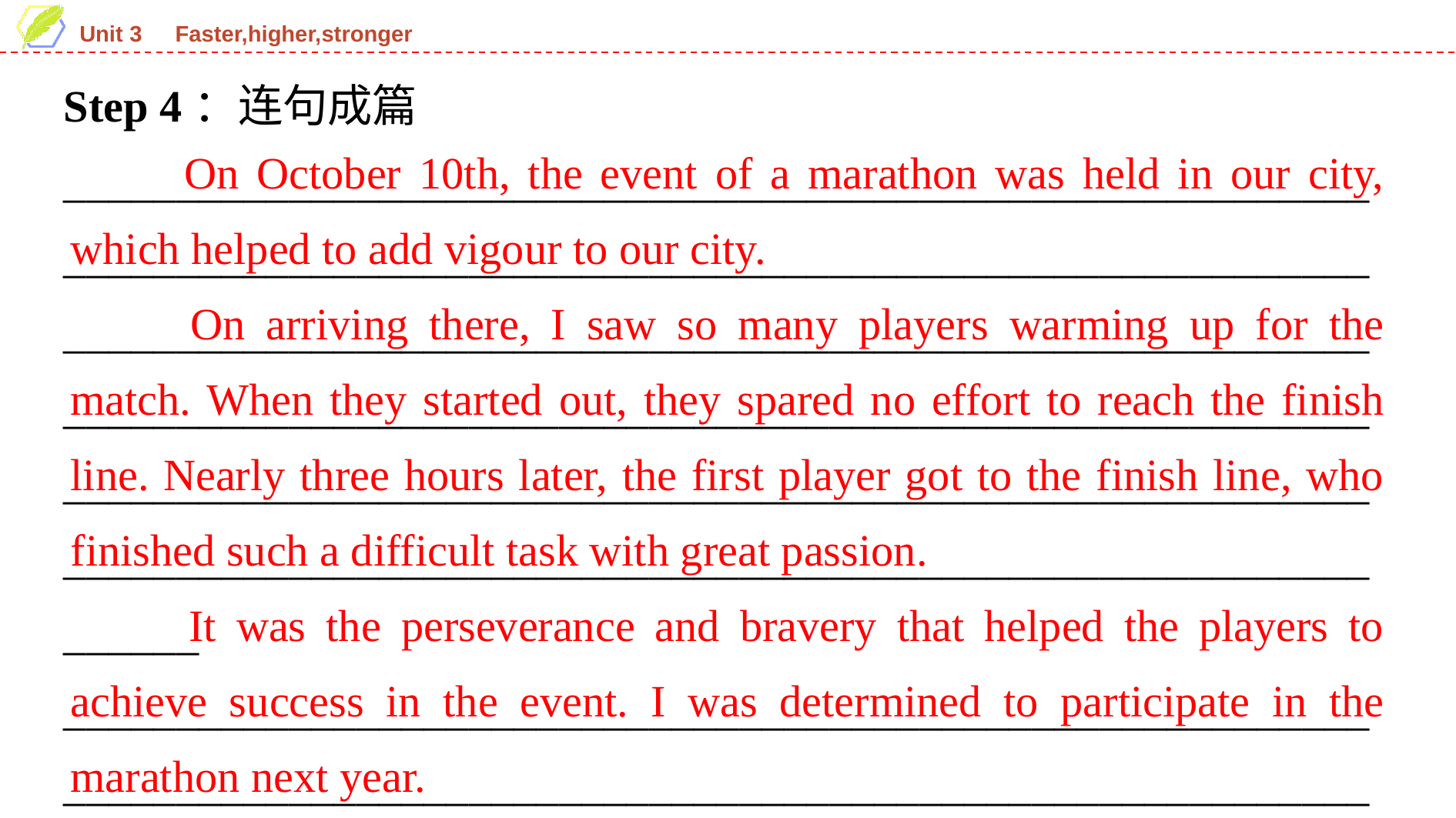

Step 4：连句成篇
__________________________________________________________________________________________________________________________________________________________________________________________________________________________________________________________________________________________________________________________________________________________________
_________________________________________________________________________________________________________________________________________________________________________________
　　On October 10th, the event of a marathon was held in our city, which helped to add vigour to our city.
　　On arriving there, I saw so many players warming up for the match. When they started out, they spared no effort to reach the finish line. Nearly three hours later, the first player got to the finish line, who finished such a difficult task with great passion.
　　It was the perseverance and bravery that helped the players to achieve success in the event. I was determined to participate in the marathon next year.